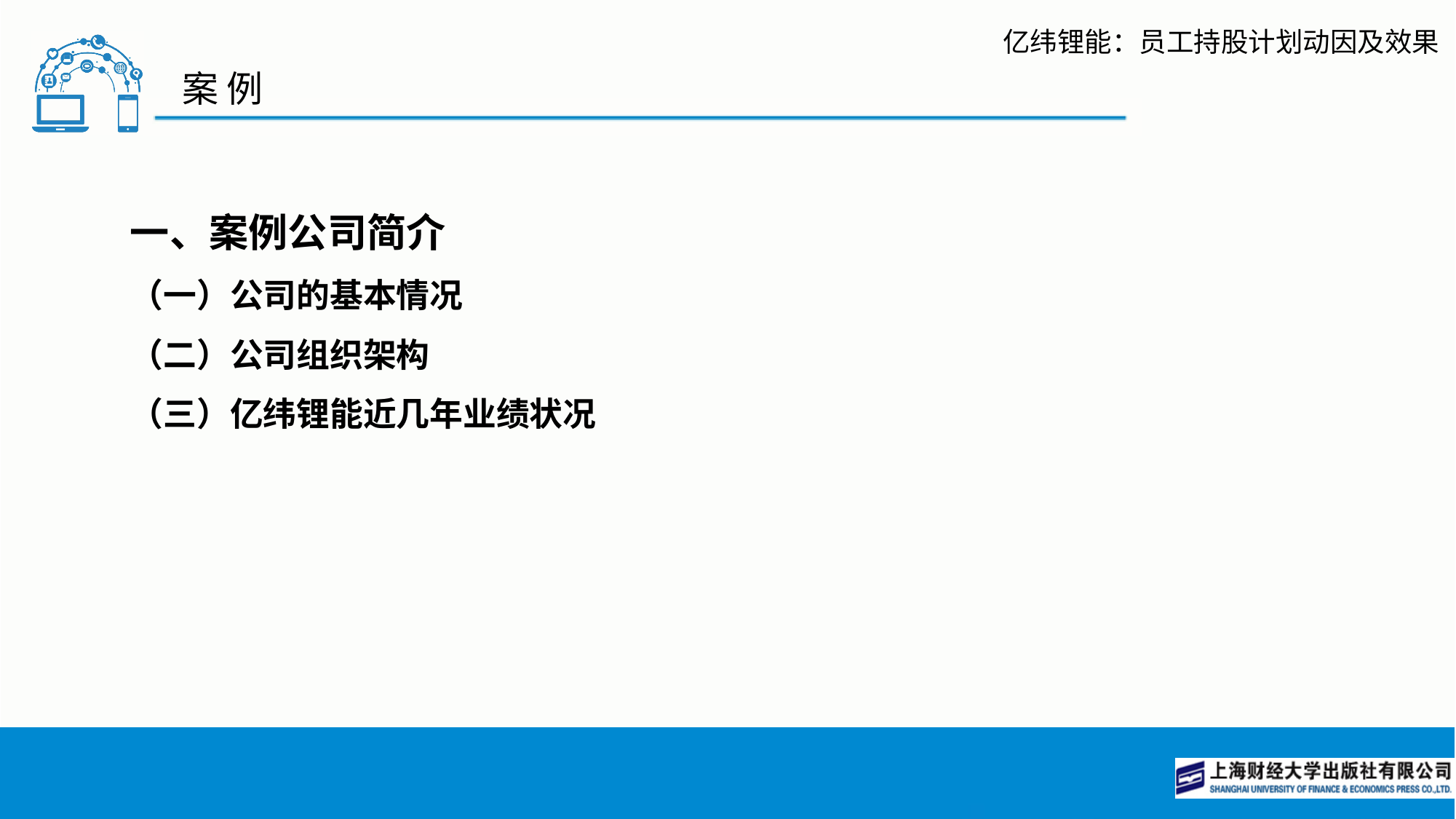

亿纬锂能：员工持股计划动因及效果
# 案 例
一、案例公司简介
（一）公司的基本情况
（二）公司组织架构
（三）亿纬锂能近几年业绩状况